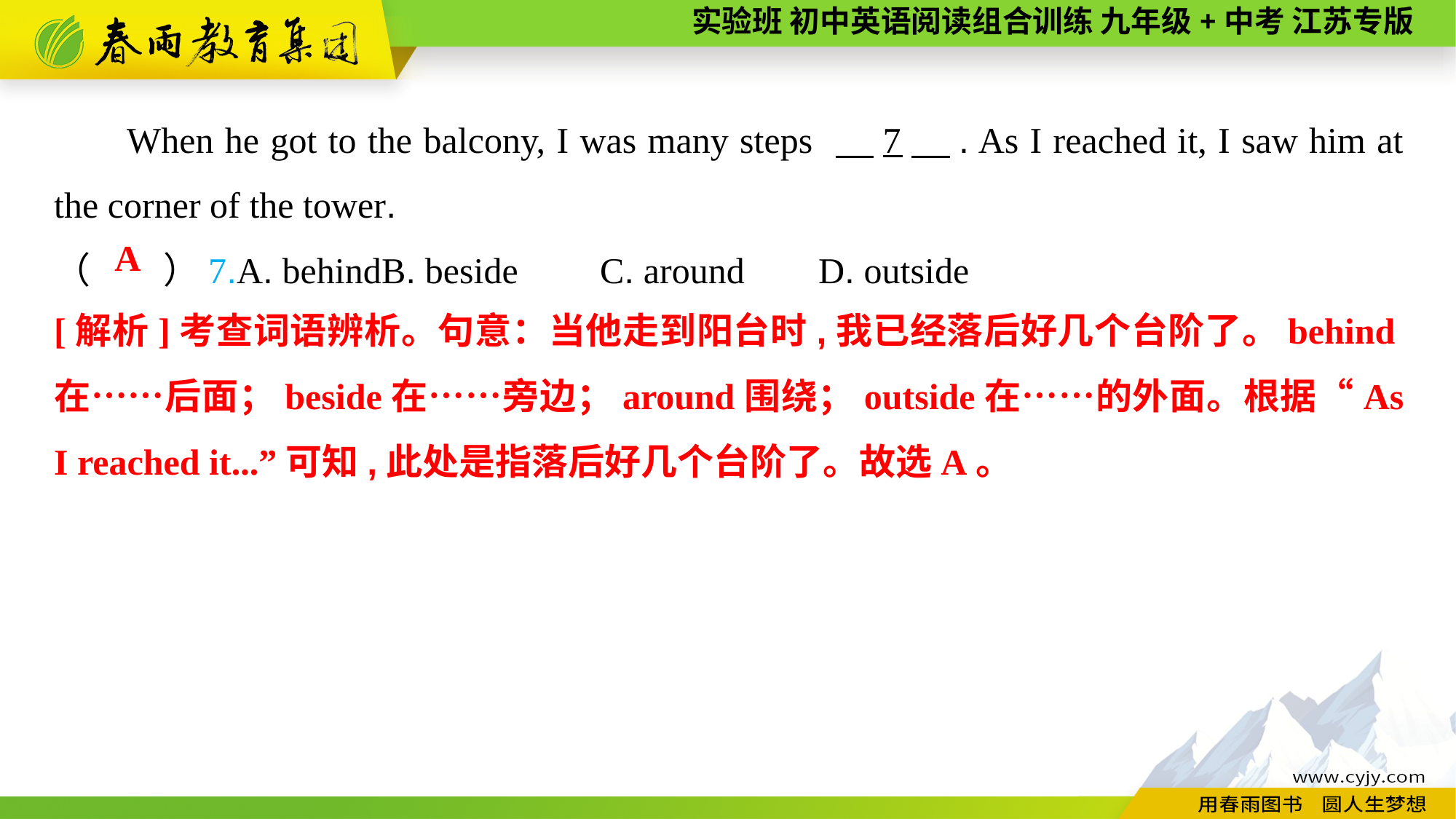

When he got to the balcony, I was many steps 　7　. As I reached it, I saw him at the corner of the tower.
（　　）7.A. behind	B. beside	C. around	D. outside
A
[解析]考查词语辨析。句意：当他走到阳台时,我已经落后好几个台阶了。behind在……后面；beside在……旁边；around围绕；outside在……的外面。根据“As I reached it...”可知,此处是指落后好几个台阶了。故选A。